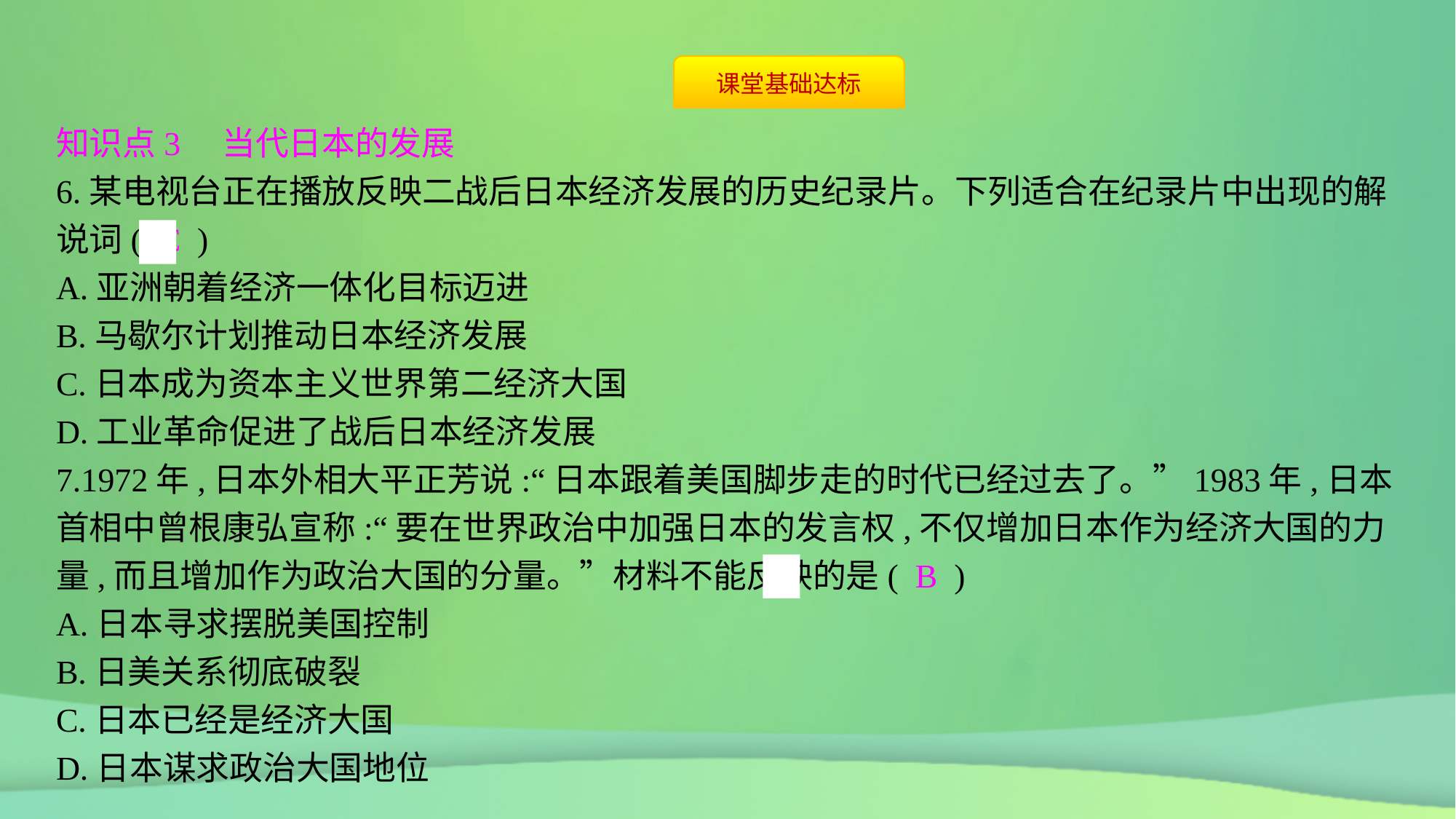

知识点3　当代日本的发展
6.某电视台正在播放反映二战后日本经济发展的历史纪录片。下列适合在纪录片中出现的解说词(  C  )
A.亚洲朝着经济一体化目标迈进
B.马歇尔计划推动日本经济发展
C.日本成为资本主义世界第二经济大国
D.工业革命促进了战后日本经济发展
7.1972年,日本外相大平正芳说:“日本跟着美国脚步走的时代已经过去了。”1983年,日本首相中曾根康弘宣称:“要在世界政治中加强日本的发言权,不仅增加日本作为经济大国的力量,而且增加作为政治大国的分量。”材料不能反映的是(  B  )
A.日本寻求摆脱美国控制
B.日美关系彻底破裂
C.日本已经是经济大国
D.日本谋求政治大国地位